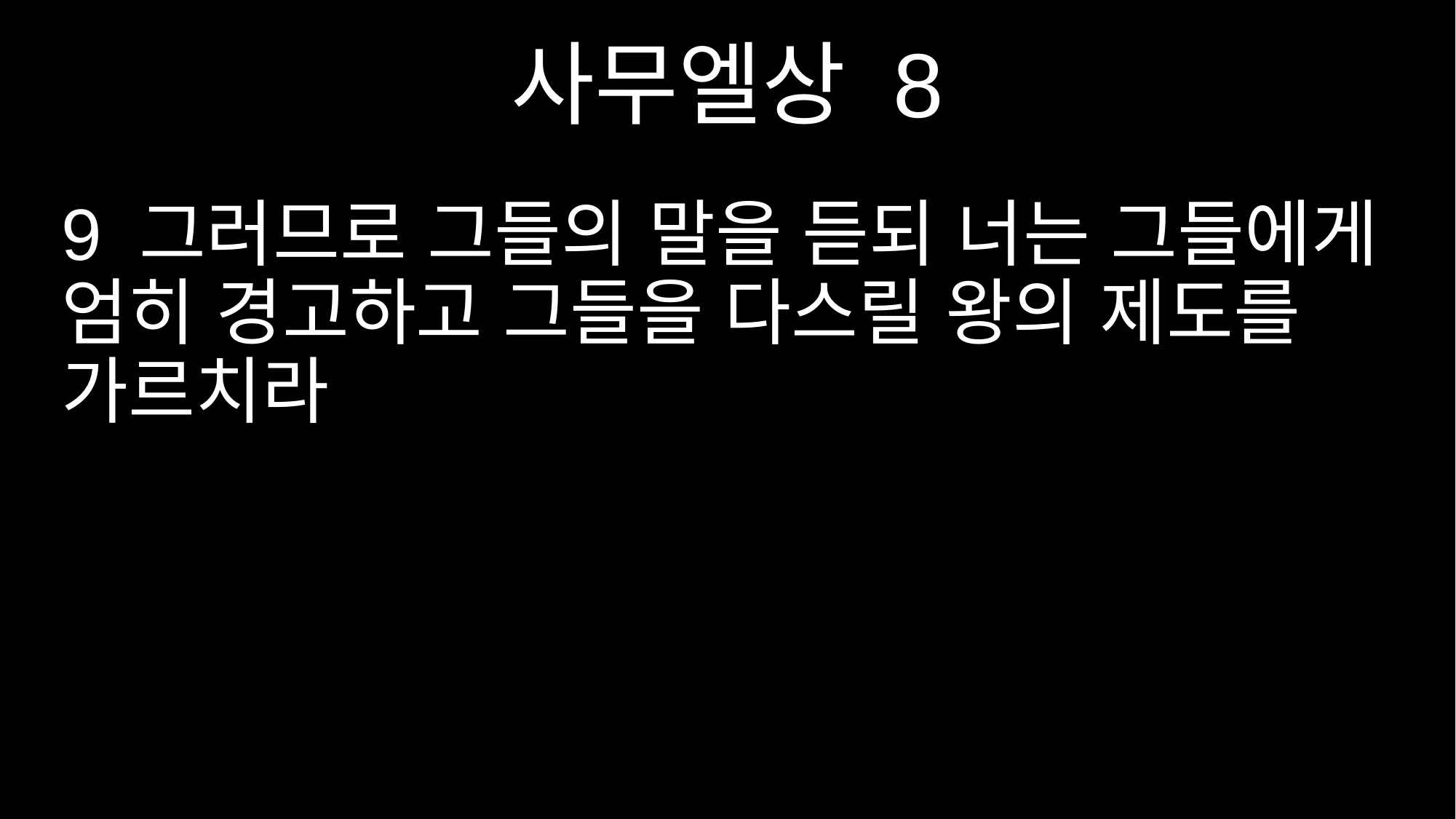

사무엘상 8
9 그러므로 그들의 말을 듣되 너는 그들에게 엄히 경고하고 그들을 다스릴 왕의 제도를 가르치라